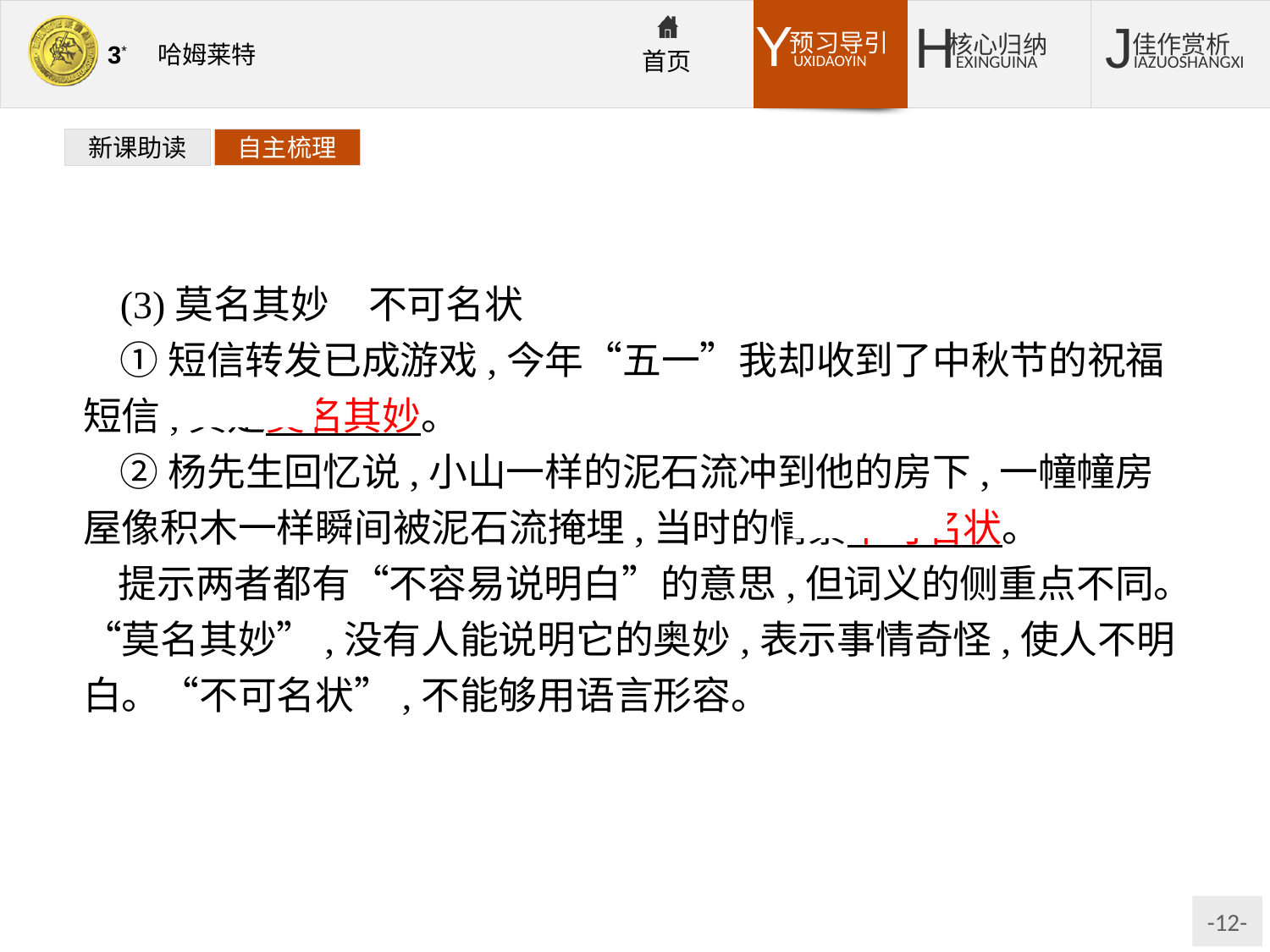

新课助读
自主梳理
(3)莫名其妙　不可名状
①短信转发已成游戏,今年“五一”我却收到了中秋节的祝福短信,真是莫名其妙。
②杨先生回忆说,小山一样的泥石流冲到他的房下,一幢幢房屋像积木一样瞬间被泥石流掩埋,当时的情景不可名状。
提示两者都有“不容易说明白”的意思,但词义的侧重点不同。“莫名其妙”,没有人能说明它的奥妙,表示事情奇怪,使人不明白。“不可名状”,不能够用语言形容。